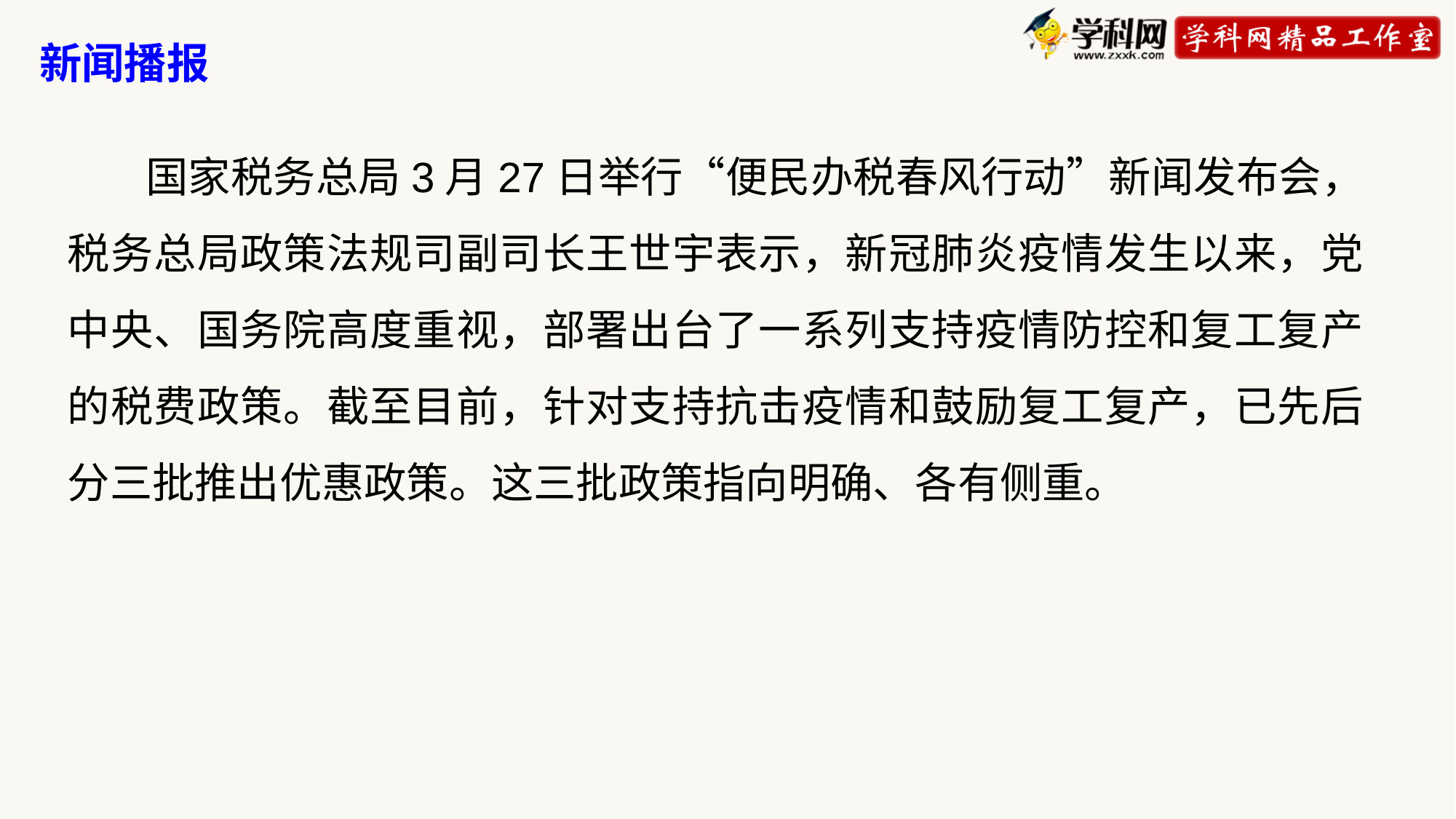

新闻播报
       国家税务总局3月27日举行“便民办税春风行动”新闻发布会，税务总局政策法规司副司长王世宇表示，新冠肺炎疫情发生以来，党中央、国务院高度重视，部署出台了一系列支持疫情防控和复工复产的税费政策。截至目前，针对支持抗击疫情和鼓励复工复产，已先后分三批推出优惠政策。这三批政策指向明确、各有侧重。